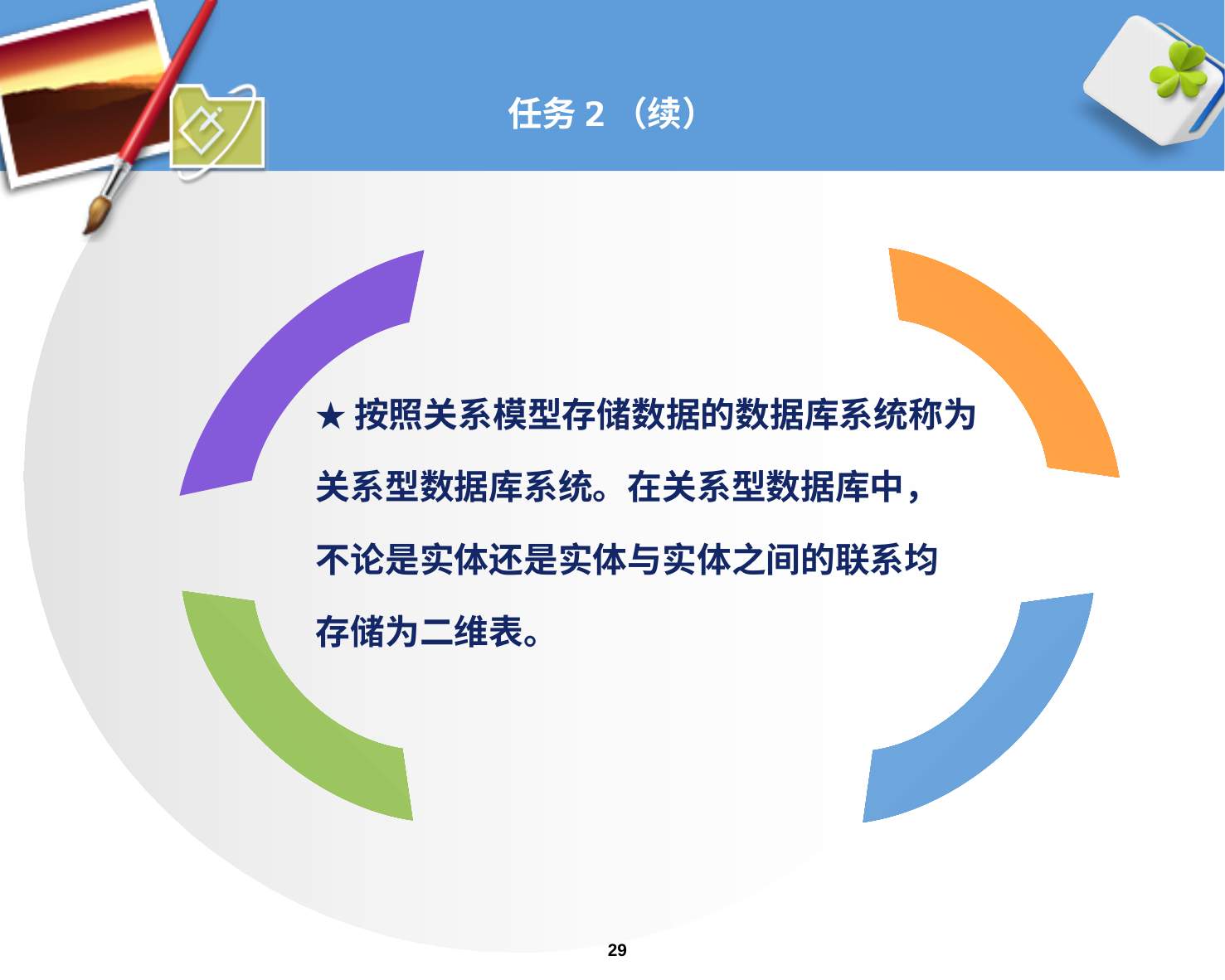

# 任务2（续）

★按照关系模型存储数据的数据库系统称为
关系型数据库系统。在关系型数据库中，
不论是实体还是实体与实体之间的联系均
存储为二维表。

29